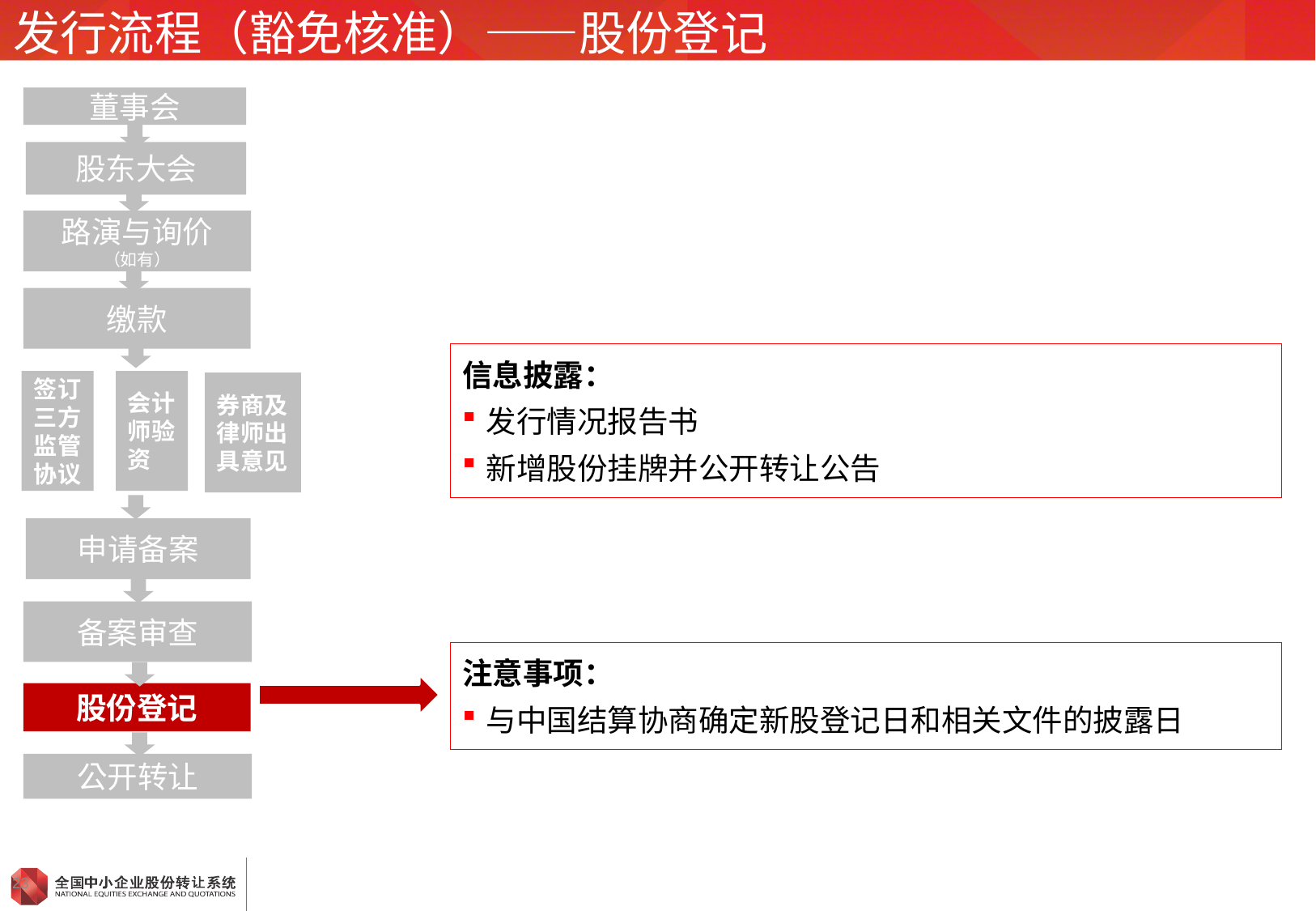

# 发行流程（豁免核准）——股份登记
董事会

股东大会

路演与询价
（如有）

缴款

信息披露：
发行情况报告书
新增股份挂牌并公开转让公告
签订三方
监管协议
会计师验资
券商及律师出具意见

申请备案

备案审查
注意事项：
与中国结算协商确定新股登记日和相关文件的披露日

股份登记

公开转让
23